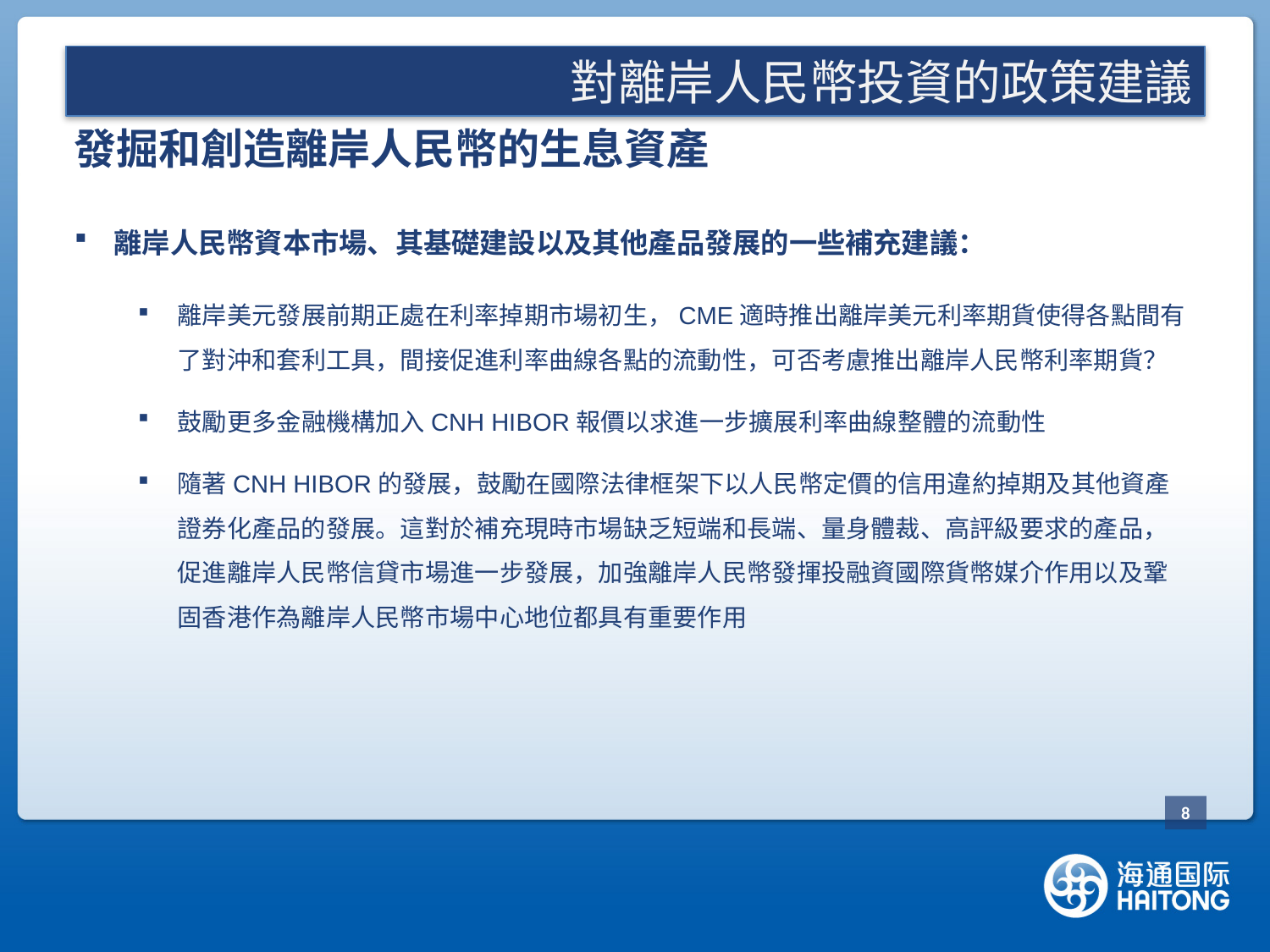

#
對離岸人民幣投資的政策建議
發掘和創造離岸人民幣的生息資產
離岸人民幣資本市場、其基礎建設以及其他產品發展的一些補充建議：
離岸美元發展前期正處在利率掉期市場初生，CME適時推出離岸美元利率期貨使得各點間有了對沖和套利工具，間接促進利率曲線各點的流動性，可否考慮推出離岸人民幣利率期貨？
鼓勵更多金融機構加入CNH HIBOR報價以求進一步擴展利率曲線整體的流動性
隨著CNH HIBOR的發展，鼓勵在國際法律框架下以人民幣定價的信用違約掉期及其他資產證券化產品的發展。這對於補充現時市場缺乏短端和長端、量身體裁、高評級要求的產品，促進離岸人民幣信貸市場進一步發展，加強離岸人民幣發揮投融資國際貨幣媒介作用以及鞏固香港作為離岸人民幣市場中心地位都具有重要作用